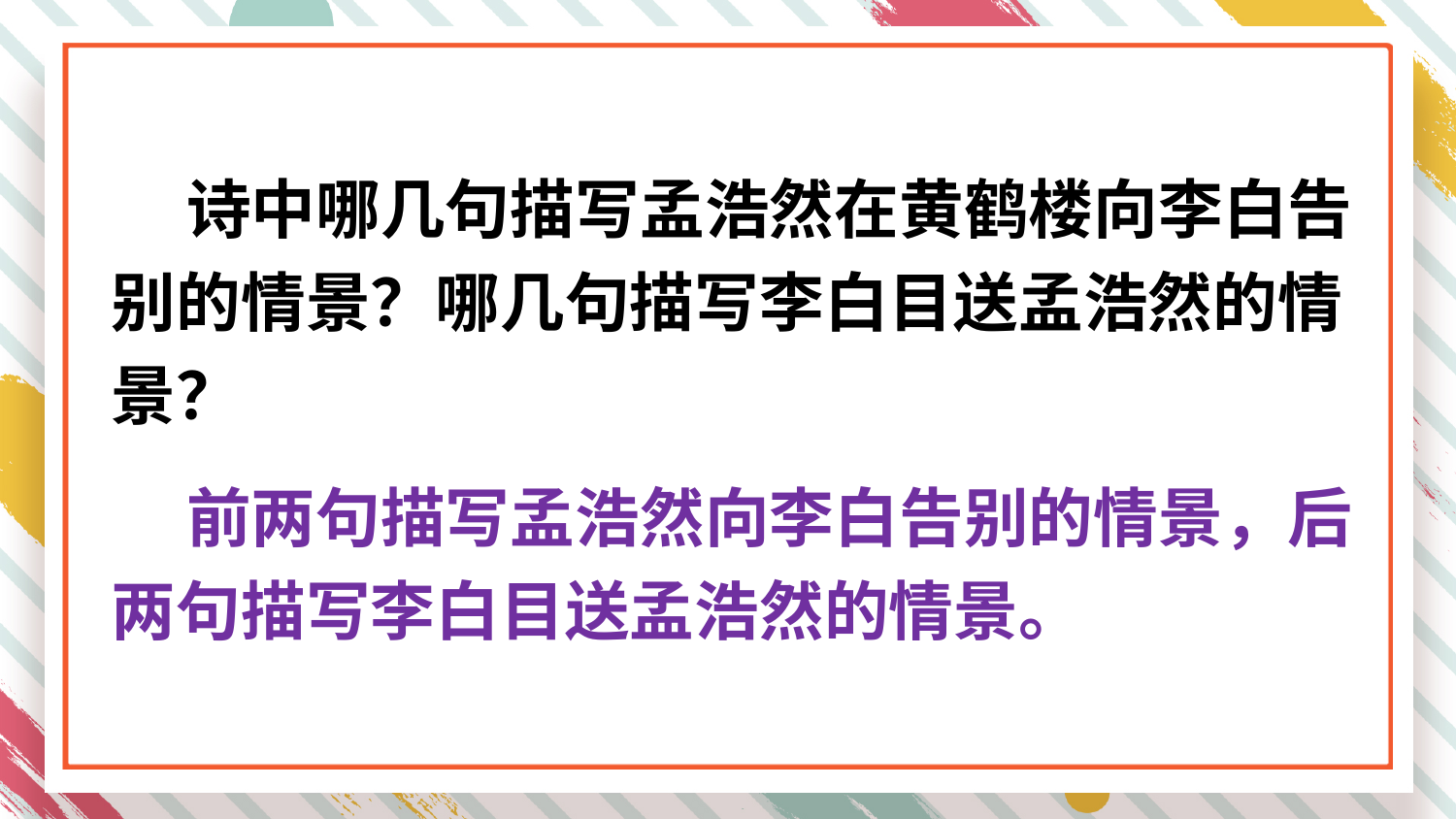

诗中哪几句描写孟浩然在黄鹤楼向李白告别的情景？哪几句描写李白目送孟浩然的情景？
    前两句描写孟浩然向李白告别的情景，后两句描写李白目送孟浩然的情景。